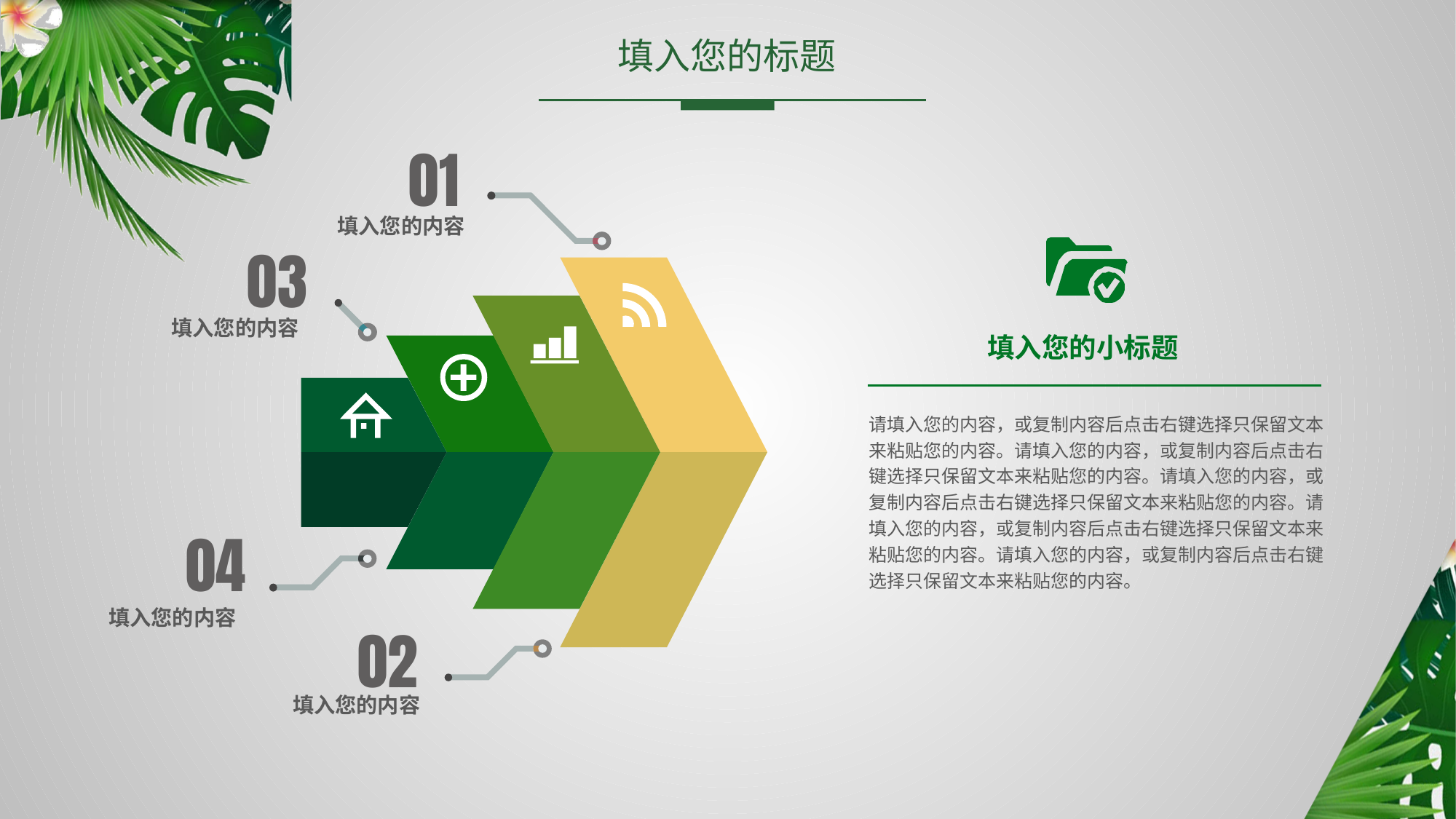

填入您的标题
01

填入您的内容

03

填入您的内容
填入您的小标题

请填入您的内容，或复制内容后点击右键选择只保留文本来粘贴您的内容。请填入您的内容，或复制内容后点击右键选择只保留文本来粘贴您的内容。请填入您的内容，或复制内容后点击右键选择只保留文本来粘贴您的内容。请填入您的内容，或复制内容后点击右键选择只保留文本来粘贴您的内容。请填入您的内容，或复制内容后点击右键选择只保留文本来粘贴您的内容。
04

填入您的内容
02

填入您的内容